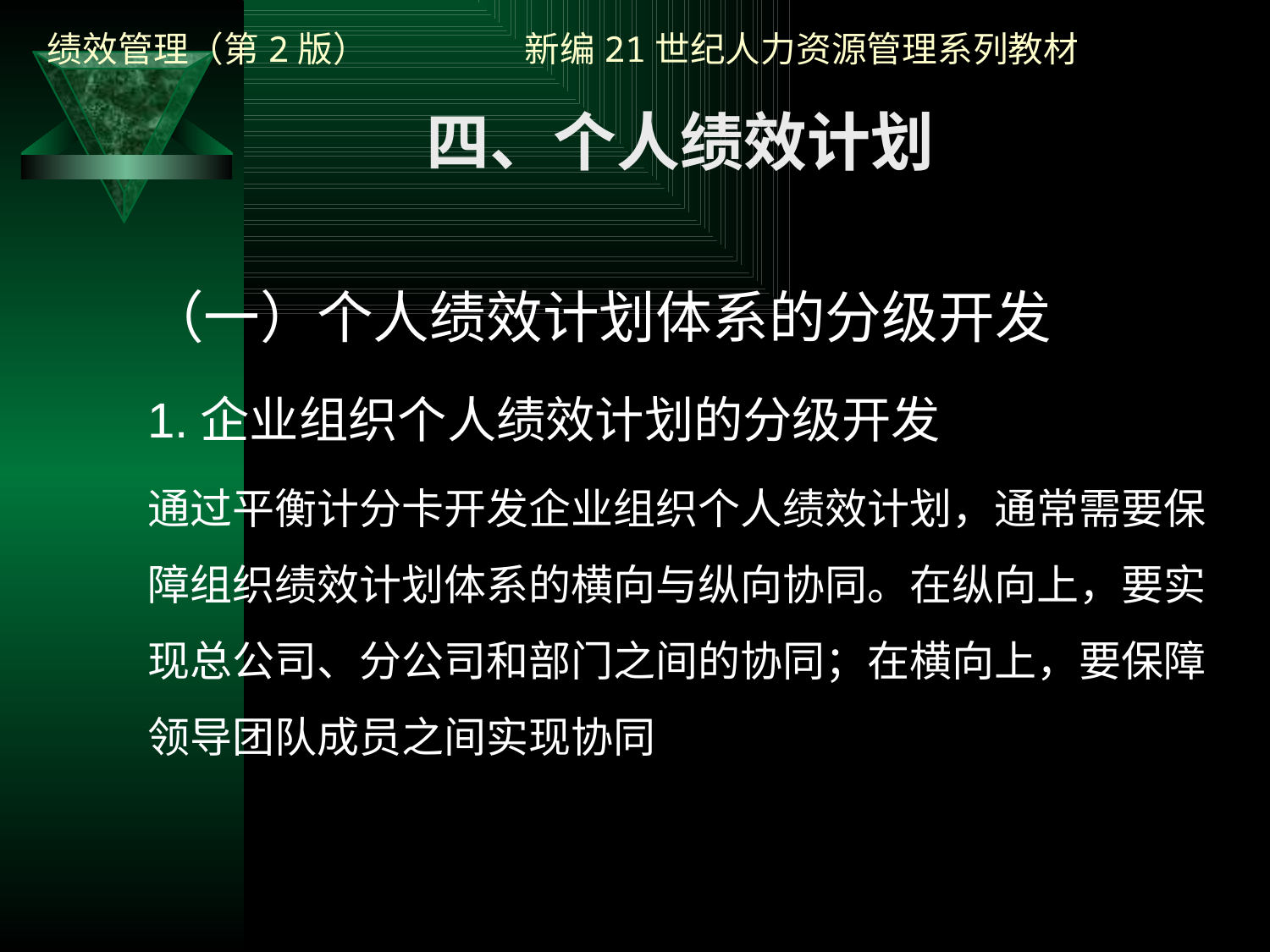

四、个人绩效计划
（一）个人绩效计划体系的分级开发
1.企业组织个人绩效计划的分级开发
通过平衡计分卡开发企业组织个人绩效计划，通常需要保障组织绩效计划体系的横向与纵向协同。在纵向上，要实现总公司、分公司和部门之间的协同；在横向上，要保障领导团队成员之间实现协同